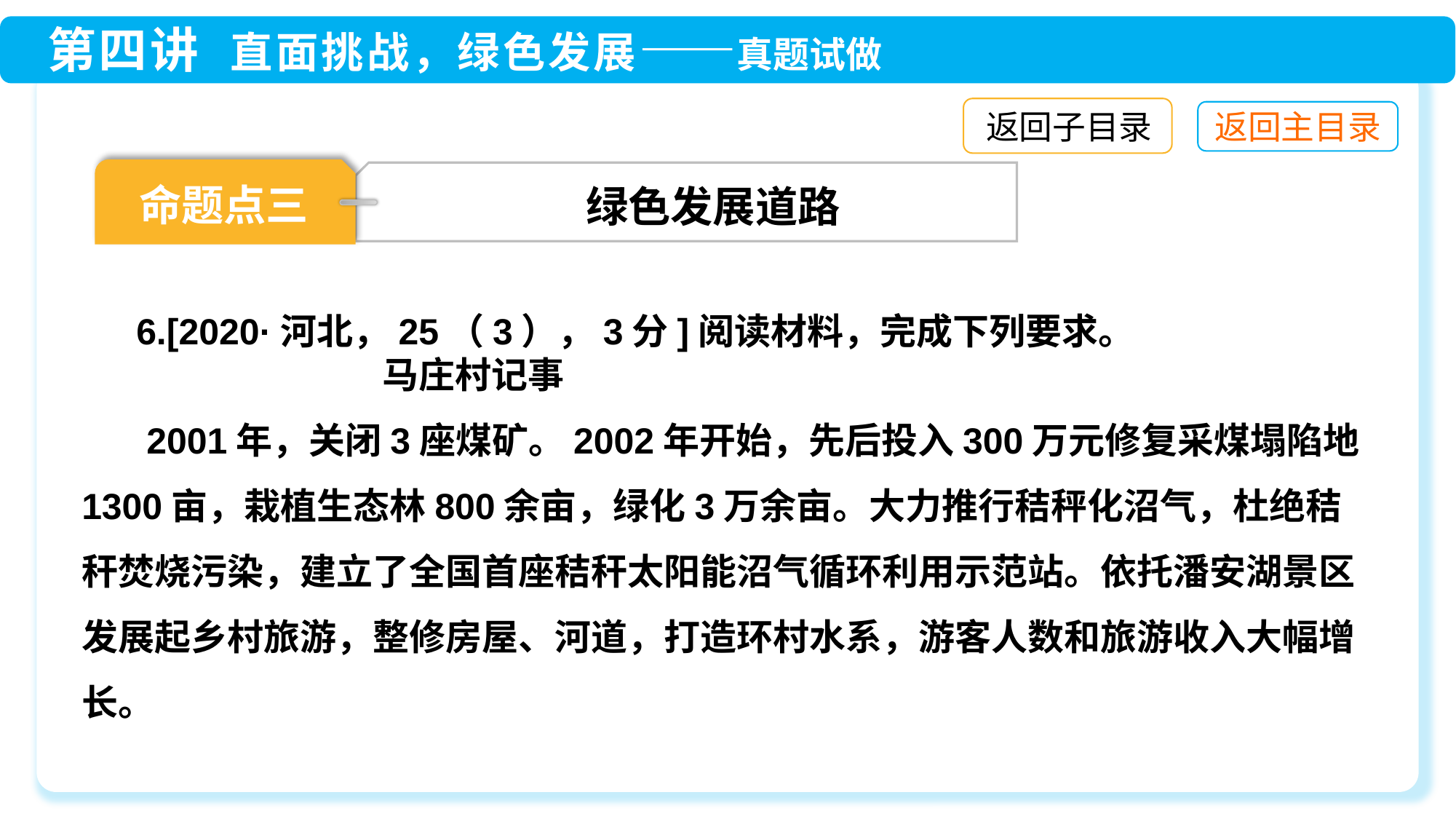

返回子目录
命题点三
绿色发展道路

6.[2020·河北，25（3），3分]阅读材料，完成下列要求。
                             马庄村记事
 2001年，关闭3座煤矿。2002年开始，先后投入300万元修复采煤塌陷地1300亩，栽植生态林800余亩，绿化3万余亩。大力推行秸秤化沼气，杜绝秸秆焚烧污染，建立了全国首座秸秆太阳能沼气循环利用示范站。依托潘安湖景区发展起乡村旅游，整修房屋、河道，打造环村水系，游客人数和旅游收入大幅增长。